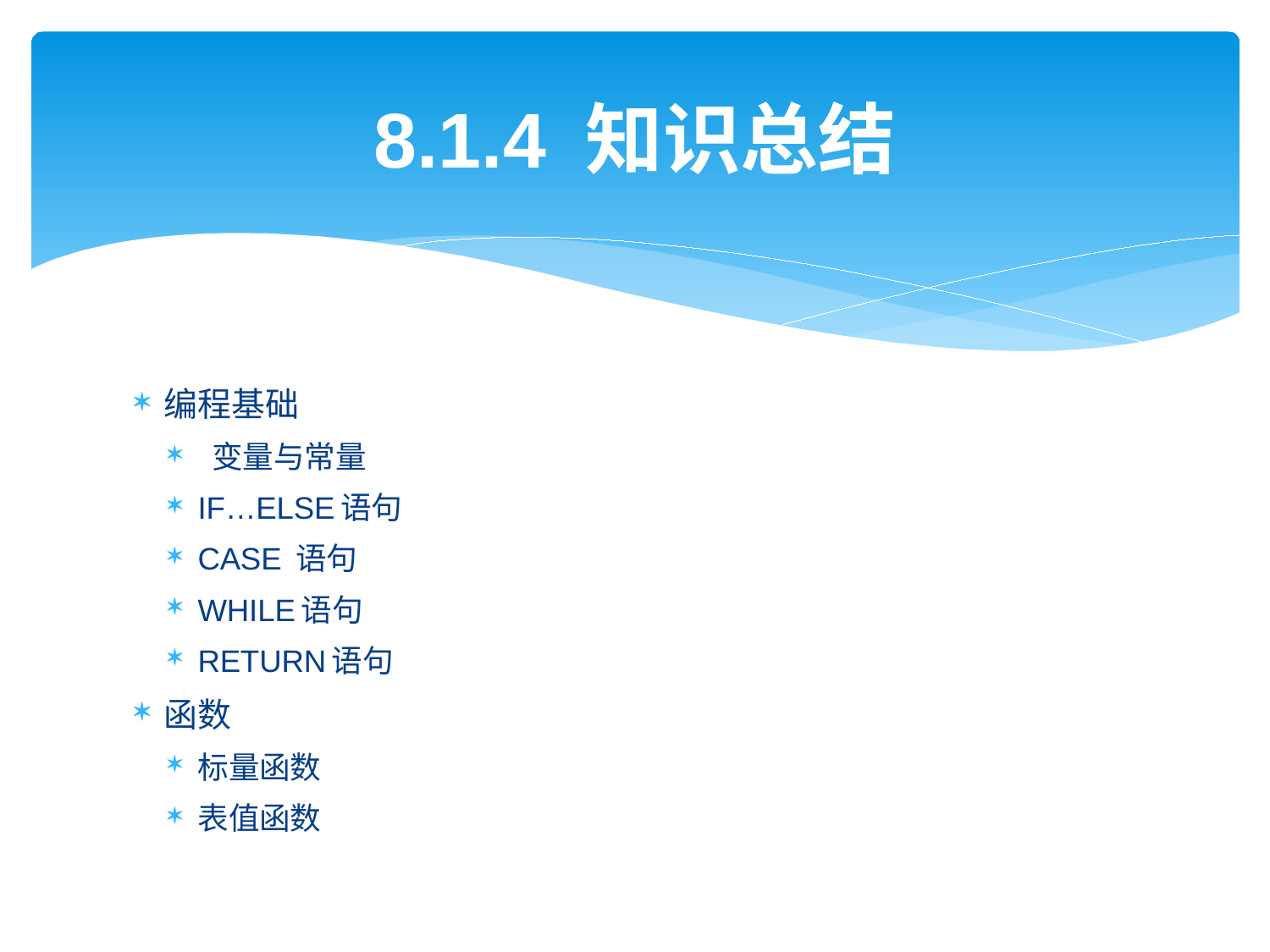

# 8.1.4 知识总结
编程基础
 变量与常量
IF…ELSE语句
CASE 语句
WHILE语句
RETURN语句
函数
标量函数
表值函数